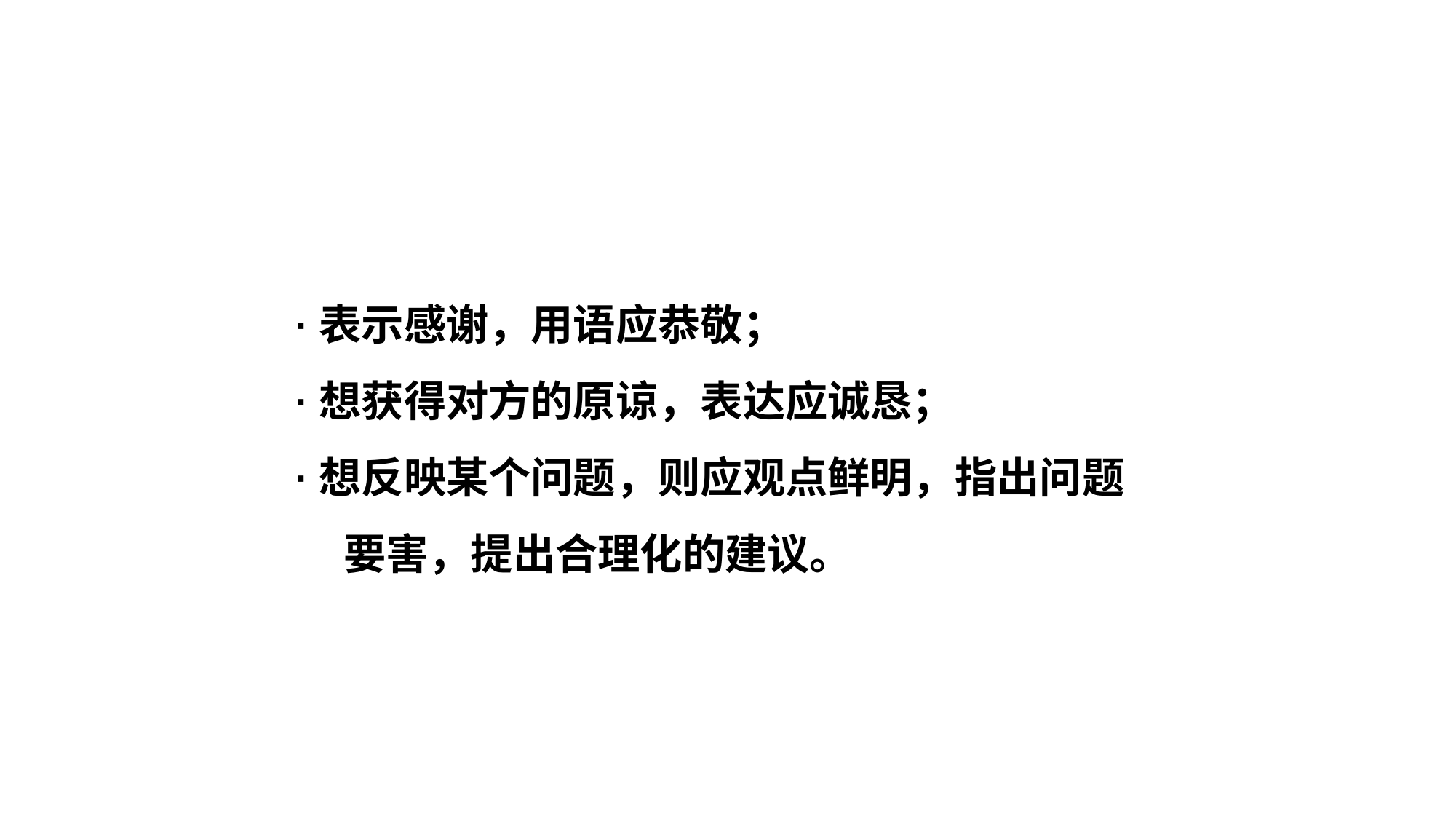

·表示感谢，用语应恭敬；
·想获得对方的原谅，表达应诚恳；
·想反映某个问题，则应观点鲜明，指出问题
    要害，提出合理化的建议。